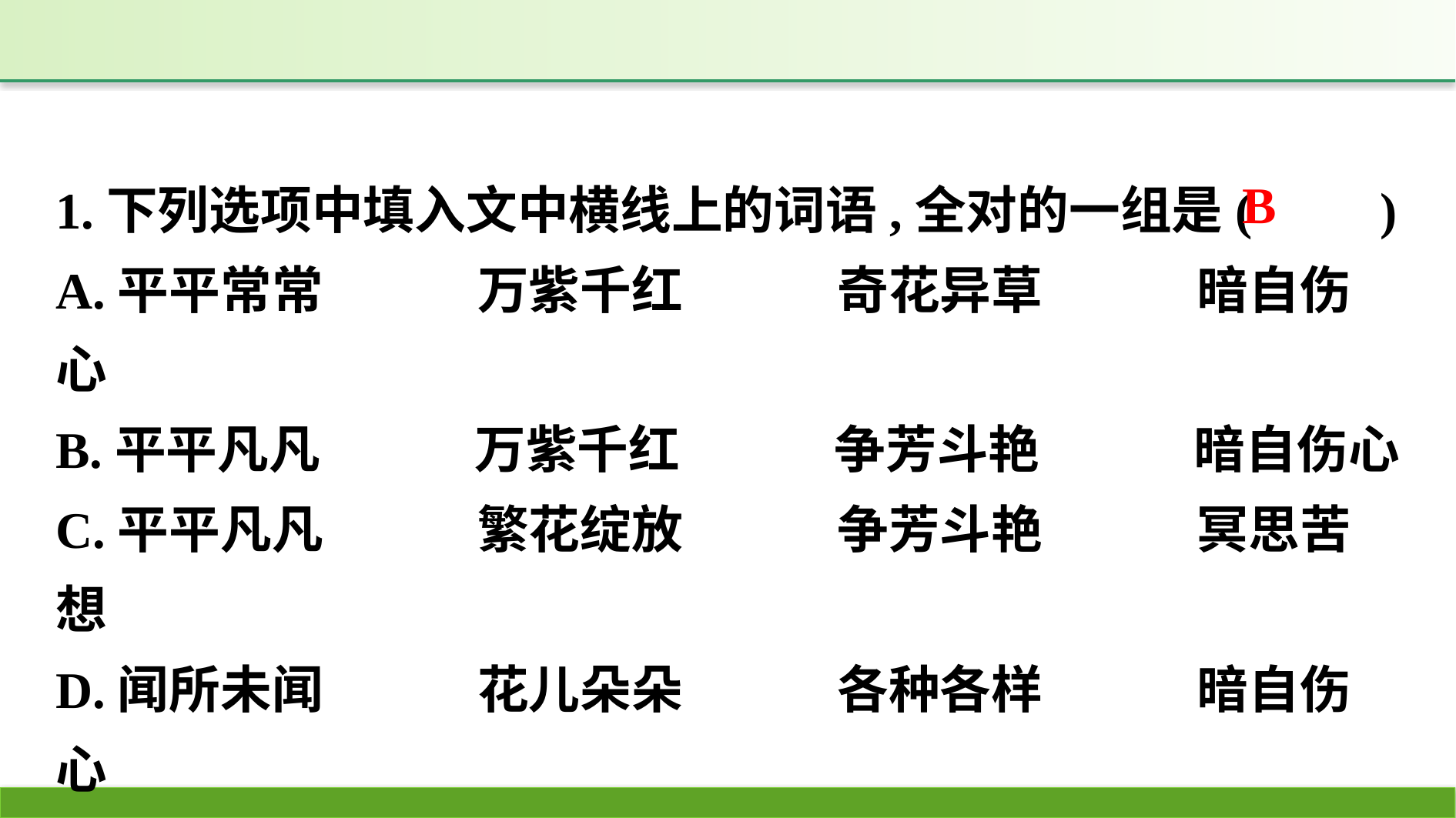

1.下列选项中填入文中横线上的词语,全对的一组是(　　)
A.平平常常　　　万紫千红　　　奇花异草　　　暗自伤心
B.平平凡凡　　　万紫千红　　　争芳斗艳　　　暗自伤心
C.平平凡凡　　　繁花绽放　　　争芳斗艳　　　冥思苦想
D.闻所未闻　　　花儿朵朵　　　各种各样　　　暗自伤心
B